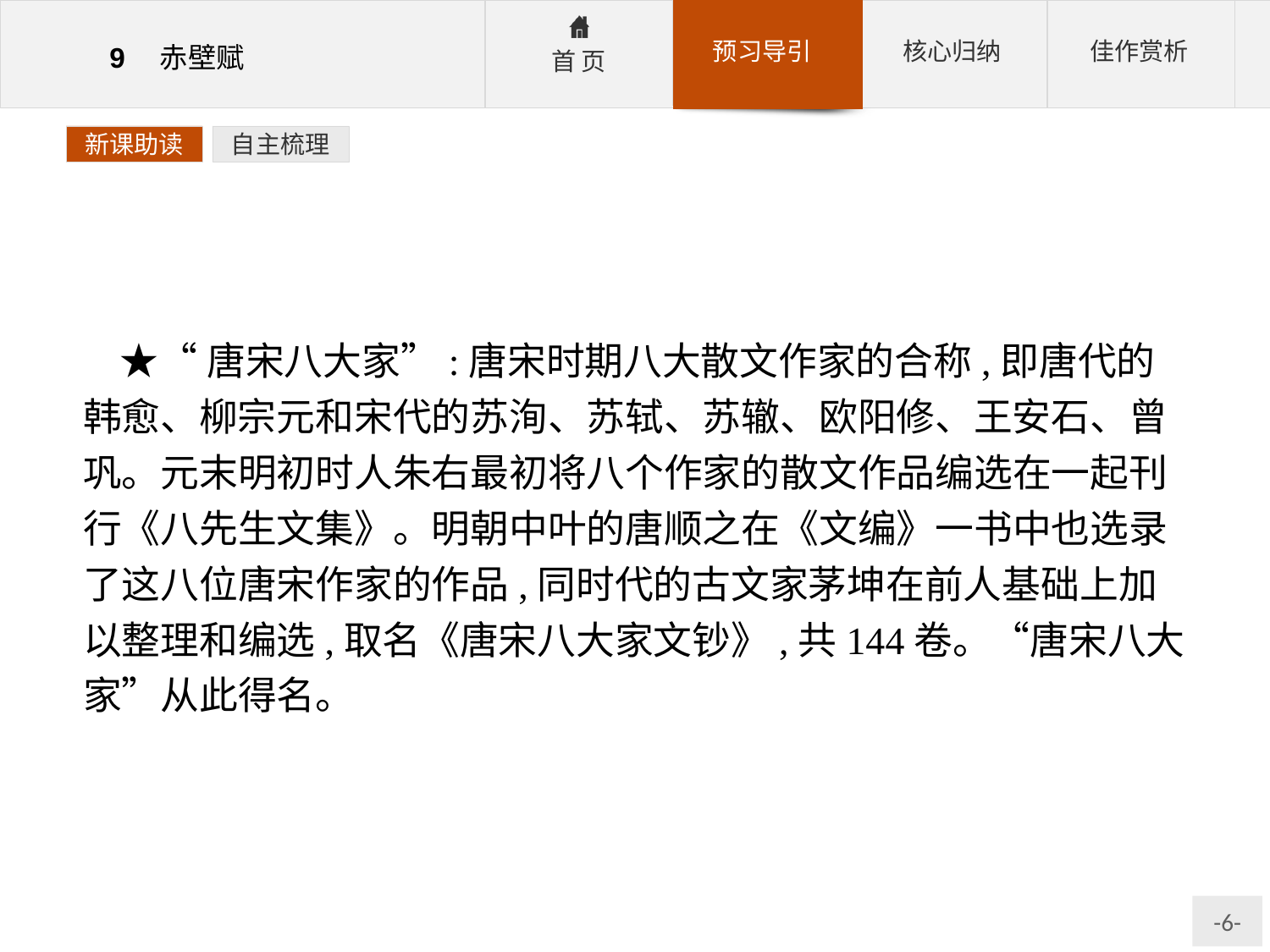

新课助读
自主梳理
★“唐宋八大家”:唐宋时期八大散文作家的合称,即唐代的韩愈、柳宗元和宋代的苏洵、苏轼、苏辙、欧阳修、王安石、曾巩。元末明初时人朱右最初将八个作家的散文作品编选在一起刊行《八先生文集》。明朝中叶的唐顺之在《文编》一书中也选录了这八位唐宋作家的作品,同时代的古文家茅坤在前人基础上加以整理和编选,取名《唐宋八大家文钞》,共144卷。“唐宋八大家”从此得名。